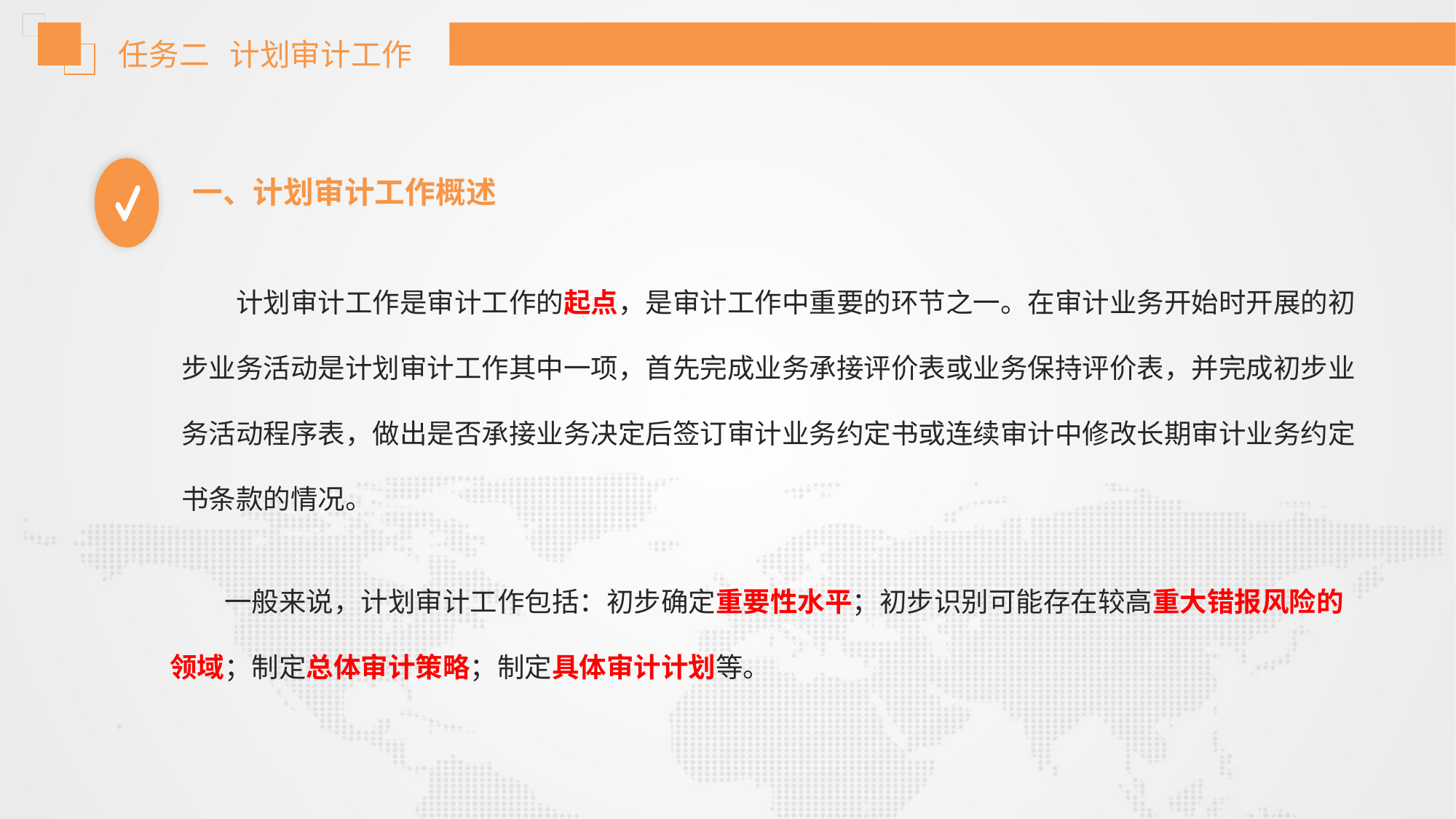

任务二   计划审计工作

一、计划审计工作概述
计划审计工作是审计工作的起点，是审计工作中重要的环节之一。在审计业务开始时开展的初步业务活动是计划审计工作其中一项，首先完成业务承接评价表或业务保持评价表，并完成初步业务活动程序表，做出是否承接业务决定后签订审计业务约定书或连续审计中修改长期审计业务约定书条款的情况。
一般来说，计划审计工作包括：初步确定重要性水平；初步识别可能存在较高重大错报风险的领域；制定总体审计策略；制定具体审计计划等。